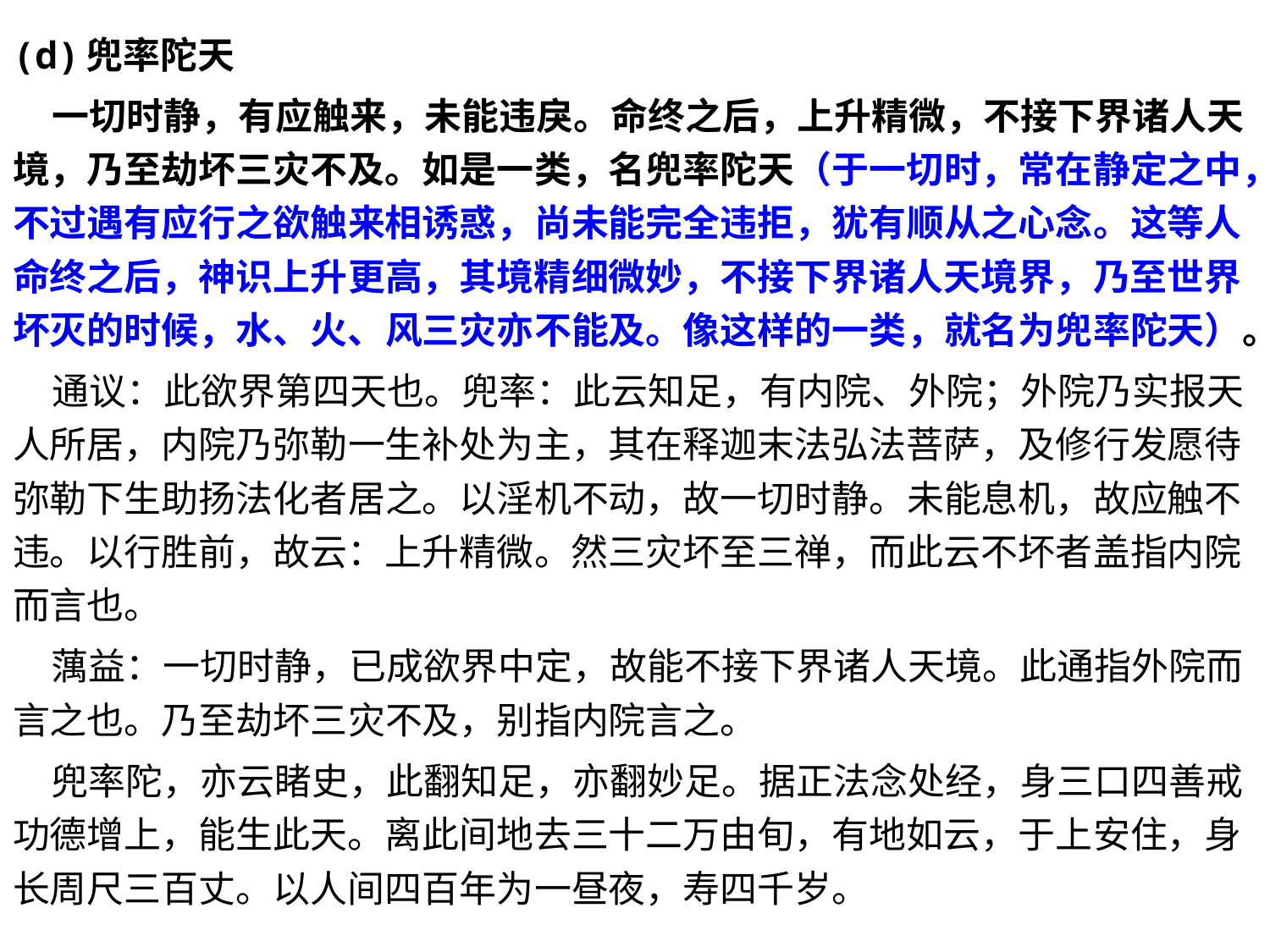

(d)兜率陀天
    一切时静，有应触来，未能违戾。命终之后，上升精微，不接下界诸人天境，乃至劫坏三灾不及。如是一类，名兜率陀天（于一切时，常在静定之中，不过遇有应行之欲触来相诱惑，尚未能完全违拒，犹有顺从之心念。这等人命终之后，神识上升更高，其境精细微妙，不接下界诸人天境界，乃至世界坏灭的时候，水、火、风三灾亦不能及。像这样的一类，就名为兜率陀天）。
    通议：此欲界第四天也。兜率：此云知足，有内院、外院；外院乃实报天人所居，内院乃弥勒一生补处为主，其在释迦末法弘法菩萨，及修行发愿待弥勒下生助扬法化者居之。以淫机不动，故一切时静。未能息机，故应触不违。以行胜前，故云：上升精微。然三灾坏至三禅，而此云不坏者盖指内院而言也。
    蕅益：一切时静，已成欲界中定，故能不接下界诸人天境。此通指外院而言之也。乃至劫坏三灾不及，别指内院言之。
    兜率陀，亦云睹史，此翻知足，亦翻妙足。据正法念处经，身三口四善戒功德增上，能生此天。离此间地去三十二万由旬，有地如云，于上安住，身长周尺三百丈。以人间四百年为一昼夜，寿四千岁。